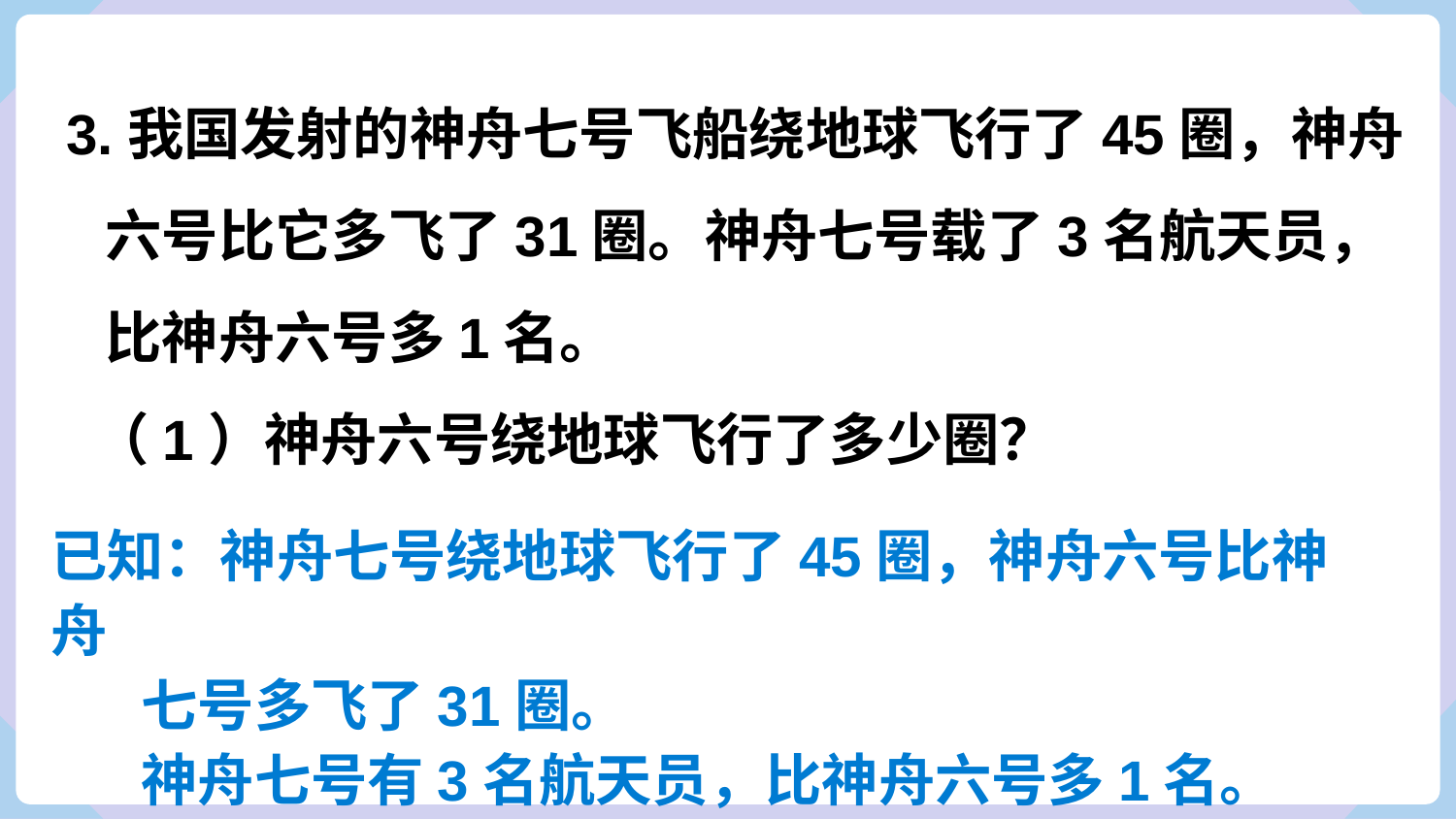

3.我国发射的神舟七号飞船绕地球飞行了45圈，神舟
  六号比它多飞了31圈。神舟七号载了3名航天员，
  比神舟六号多1名。
 （1）神舟六号绕地球飞行了多少圈？
已知：神舟七号绕地球飞行了45圈，神舟六号比神舟
      七号多飞了31圈。
      神舟七号有3名航天员，比神舟六号多1名。